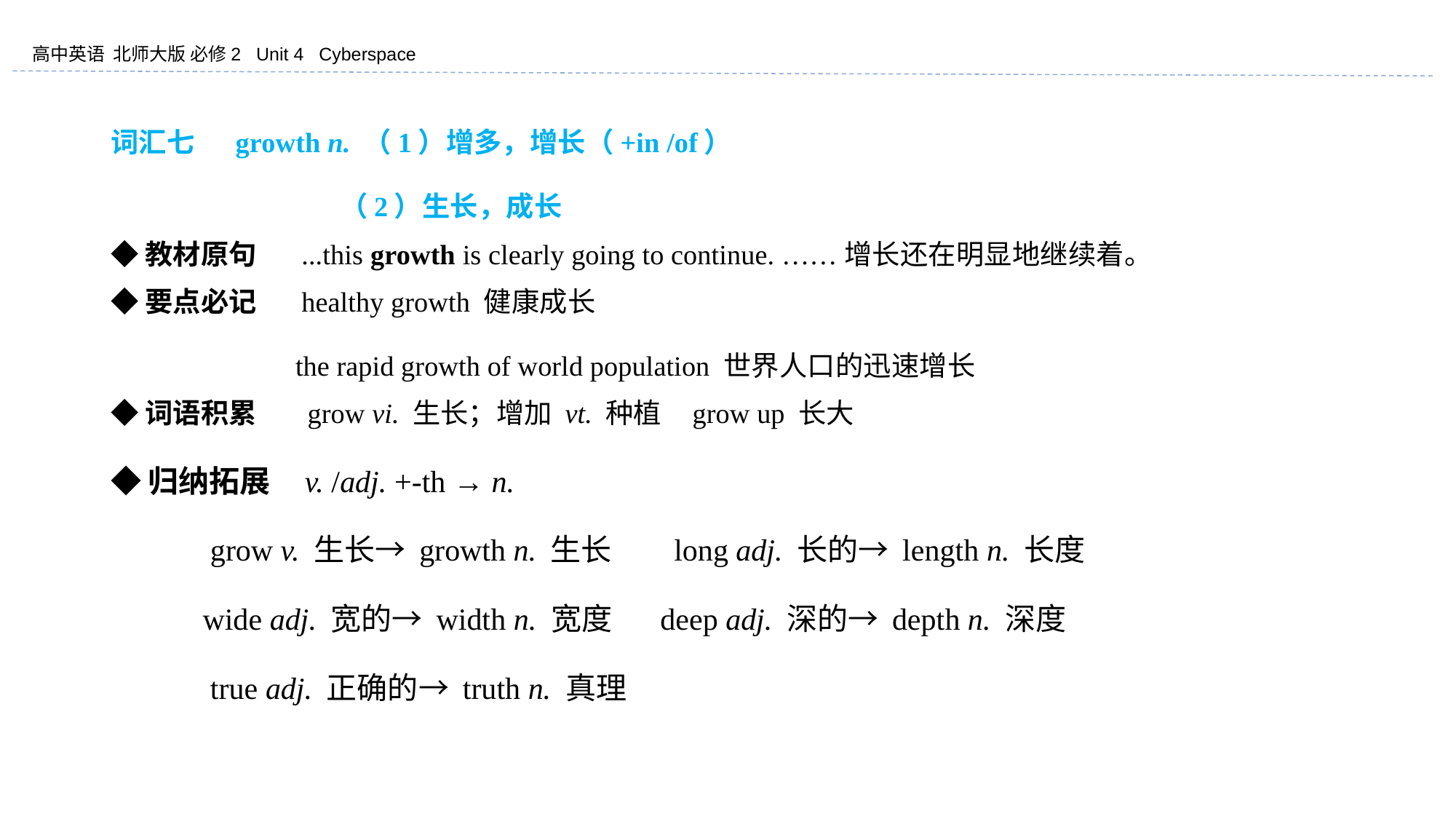

词汇七 　growth n. （1）增多，增长（+in /of）
                                   （2）生长，成长
◆教材原句      ...this growth is clearly going to continue. ……增长还在明显地继续着。
◆要点必记      healthy growth 健康成长
                          the rapid growth of world population 世界人口的迅速增长
◆词语积累       grow vi. 生长；增加 vt. 种植    grow up 长大
◆归纳拓展    v. /adj. +-th → n.
             grow v. 生长→ growth n. 生长        long adj. 长的→ length n. 长度
            wide adj. 宽的→ width n. 宽度      deep adj. 深的→ depth n. 深度
             true adj. 正确的→ truth n. 真理